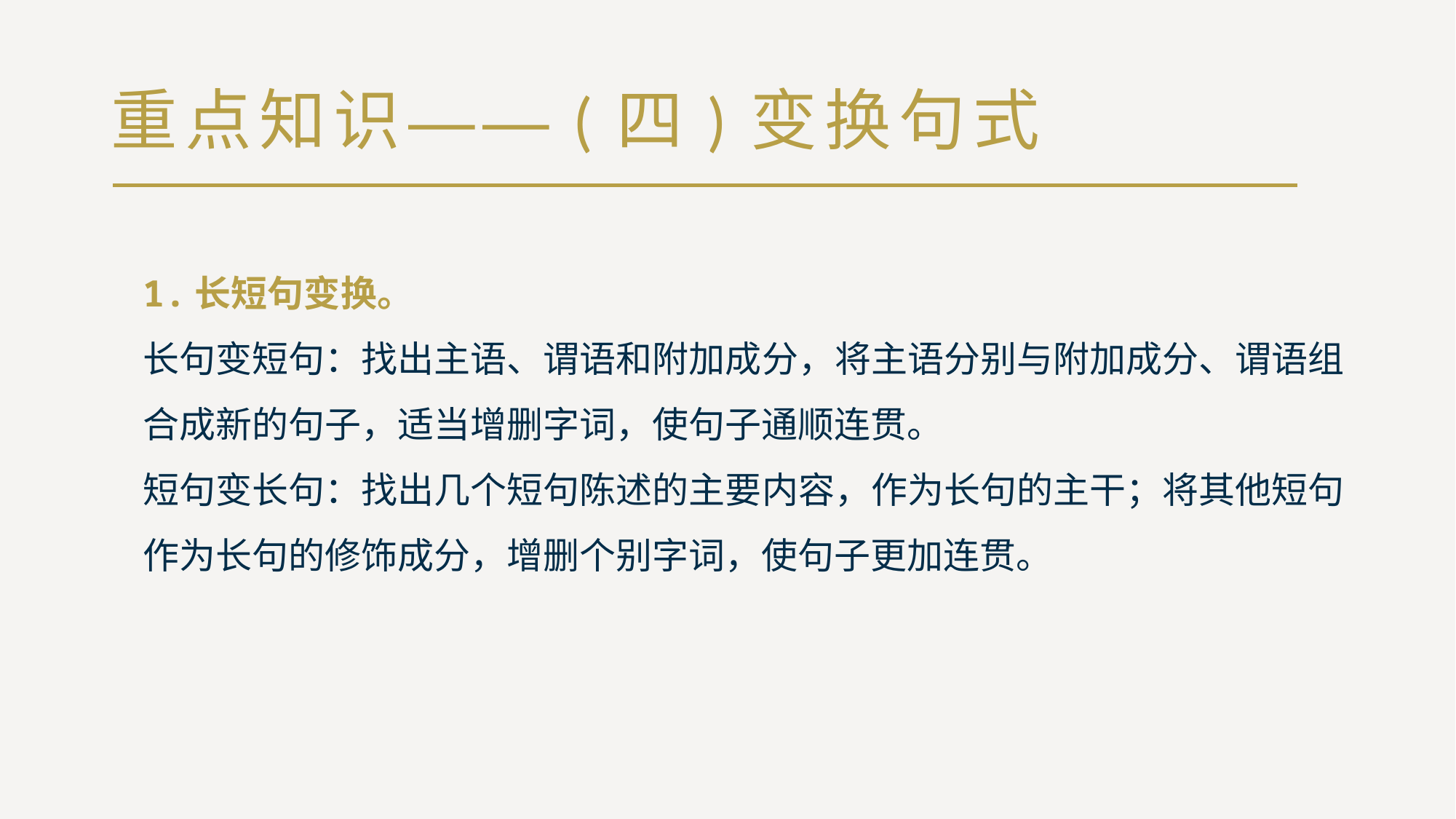

# 重点知识——(四)变换句式
1.长短句变换。
长句变短句：找出主语、谓语和附加成分，将主语分别与附加成分、谓语组合成新的句子，适当增删字词，使句子通顺连贯。
短句变长句：找出几个短句陈述的主要内容，作为长句的主干；将其他短句作为长句的修饰成分，增删个别字词，使句子更加连贯。